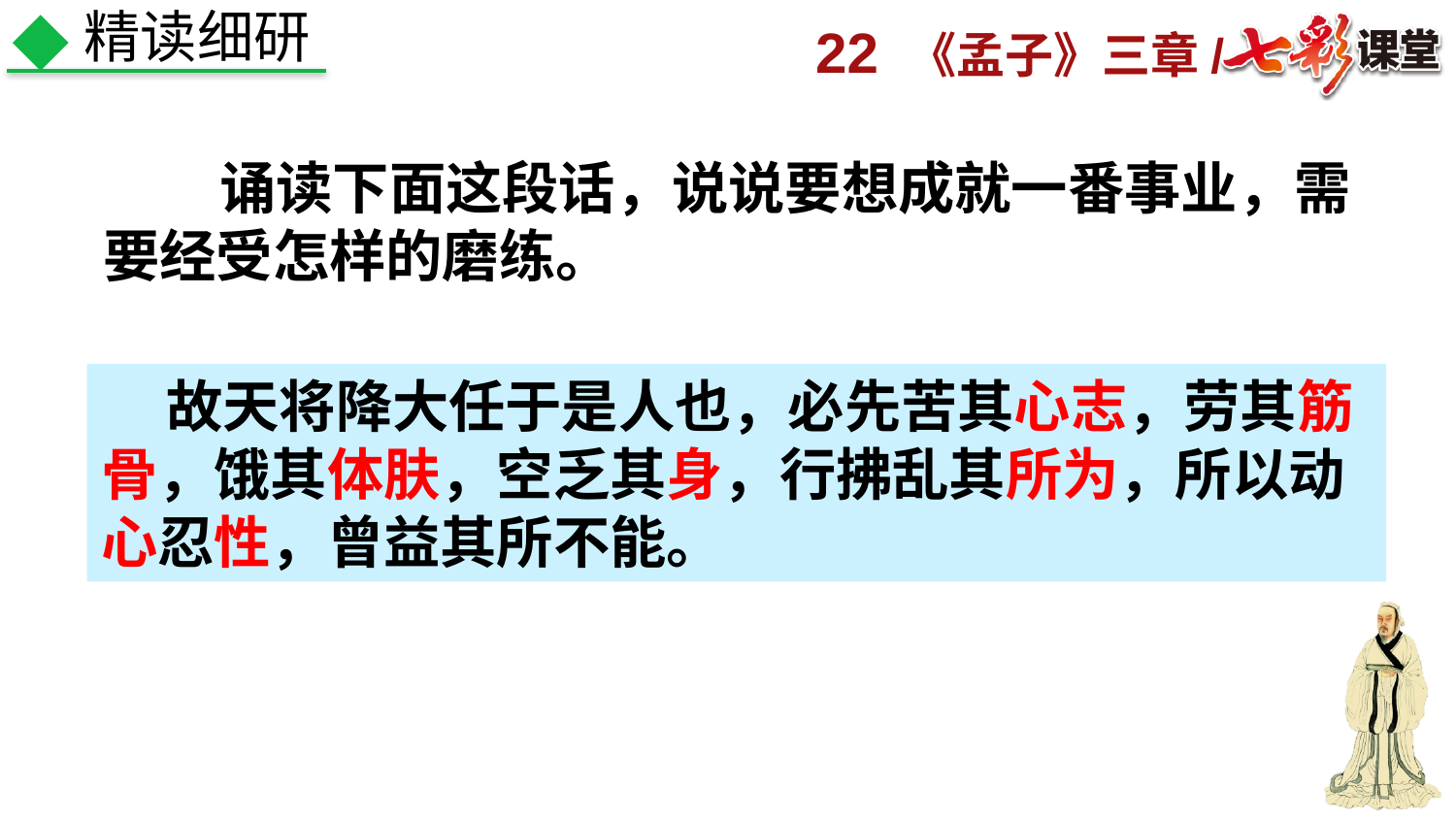

精读细研

        诵读下面这段话，说说要想成就一番事业，需要经受怎样的磨练。
    故天将降大任于是人也，必先苦其心志，劳其筋骨，饿其体肤，空乏其身，行拂乱其所为，所以动心忍性，曾益其所不能。